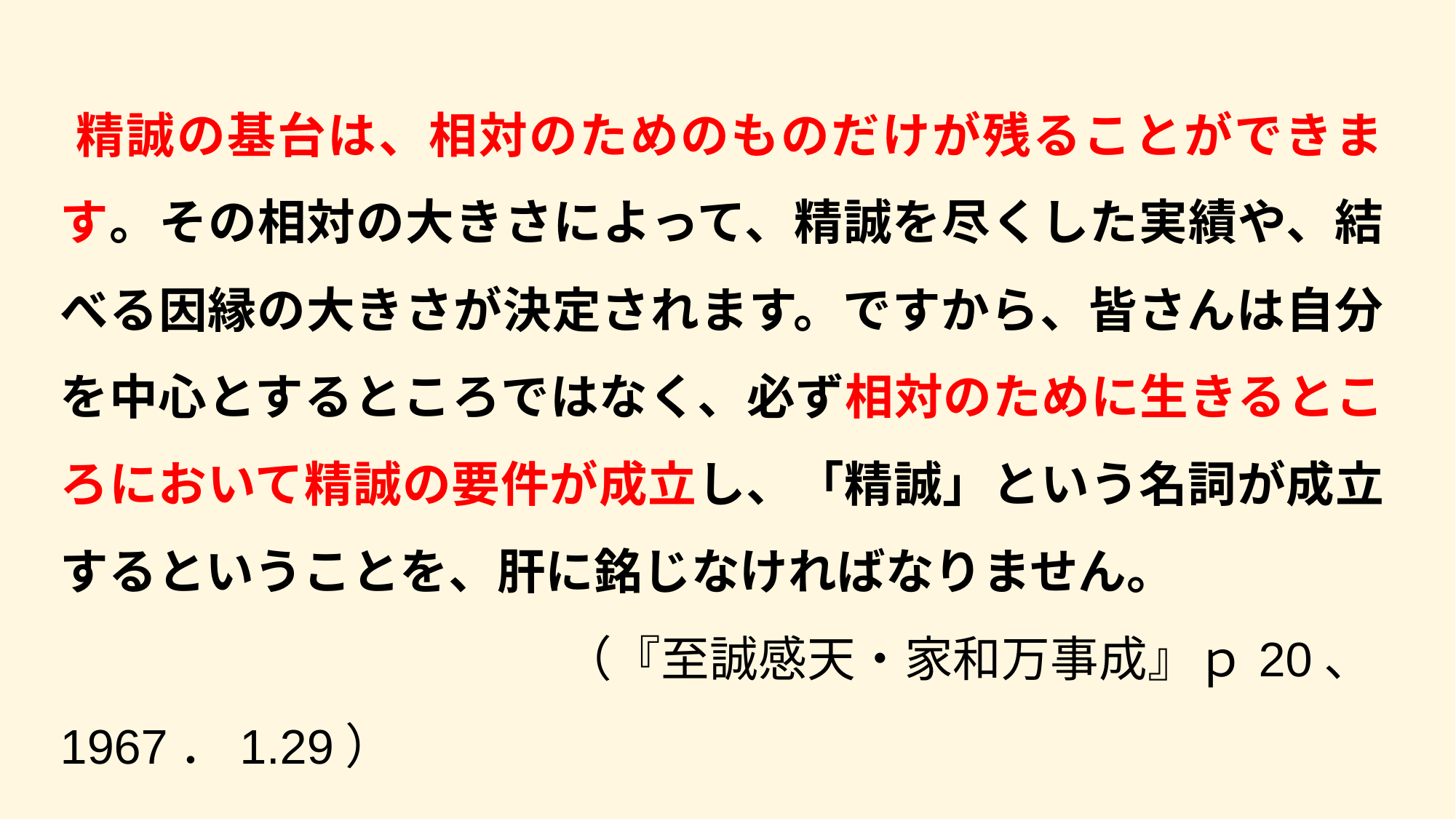

精誠の基台は、相対のためのものだけが残ることができます。その相対の大きさによって、精誠を尽くした実績や、結べる因縁の大きさが決定されます。ですから、皆さんは自分を中心とするところではなく、必ず相対のために生きるところにおいて精誠の要件が成立し、「精誠」という名詞が成立するということを、肝に銘じなければなりません。
　　　　　　　　　　（『至誠感天・家和万事成』ｐ20、1967．1.29）